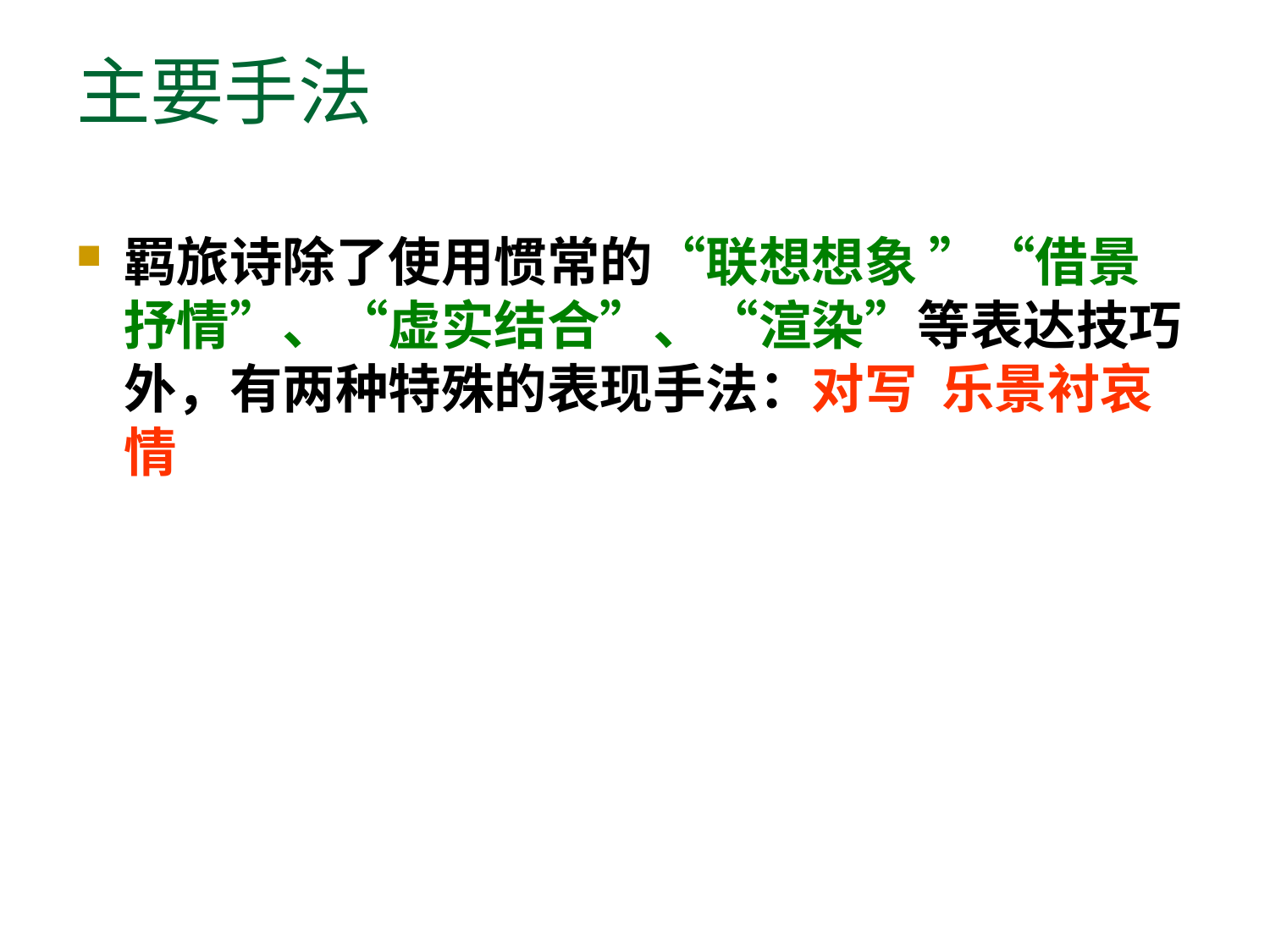

# 主要手法
羁旅诗除了使用惯常的“联想想象 ”“借景抒情”、“虚实结合”、“渲染”等表达技巧外，有两种特殊的表现手法：对写  乐景衬哀情